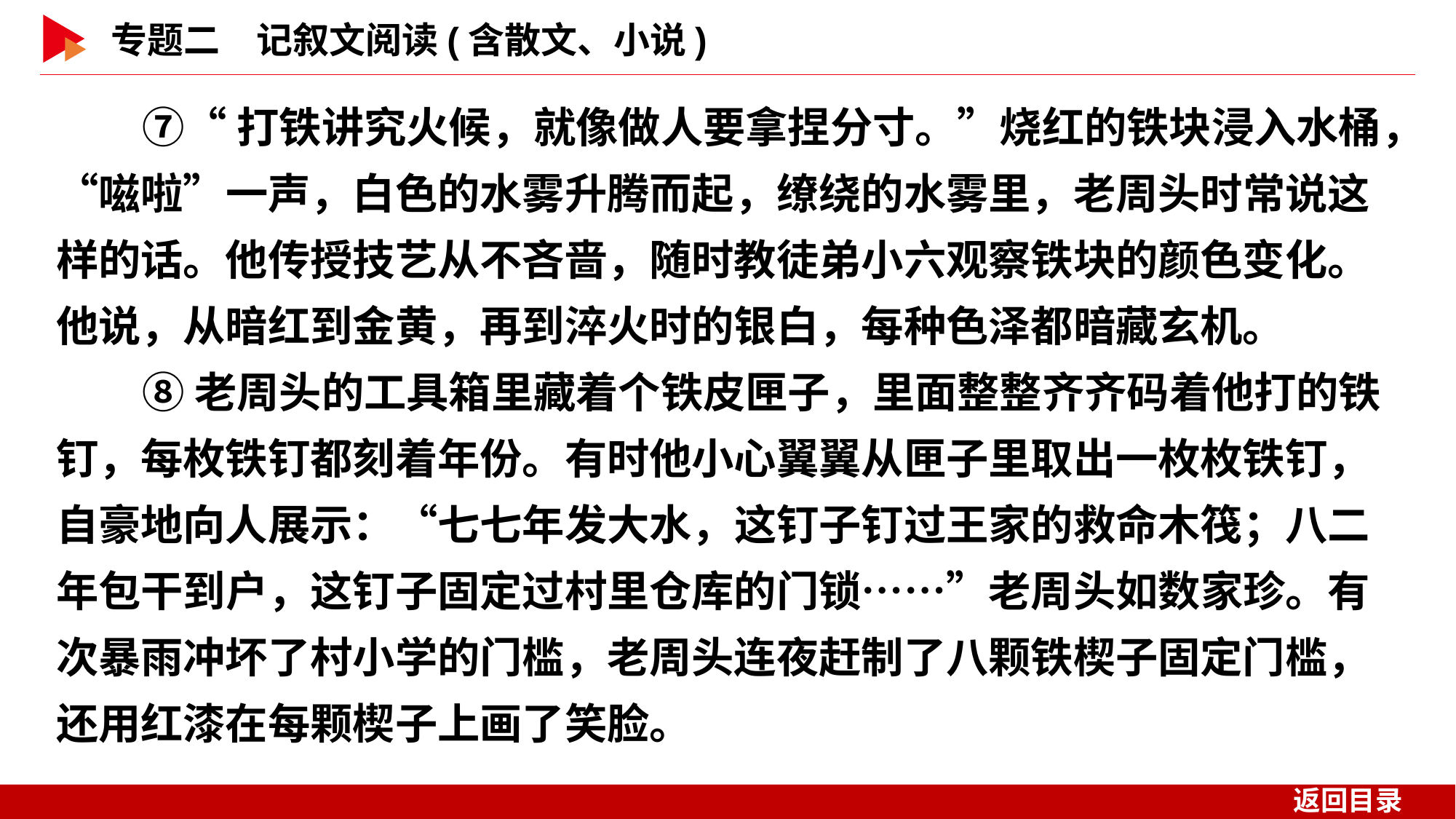

⑦“打铁讲究火候，就像做人要拿捏分寸。”烧红的铁块浸入水桶，“嗞啦”一声，白色的水雾升腾而起，缭绕的水雾里，老周头时常说这样的话。他传授技艺从不吝啬，随时教徒弟小六观察铁块的颜色变化。他说，从暗红到金黄，再到淬火时的银白，每种色泽都暗藏玄机。
⑧老周头的工具箱里藏着个铁皮匣子，里面整整齐齐码着他打的铁钉，每枚铁钉都刻着年份。有时他小心翼翼从匣子里取出一枚枚铁钉，自豪地向人展示：“七七年发大水，这钉子钉过王家的救命木筏；八二年包干到户，这钉子固定过村里仓库的门锁……”老周头如数家珍。有次暴雨冲坏了村小学的门槛，老周头连夜赶制了八颗铁楔子固定门槛，还用红漆在每颗楔子上画了笑脸。